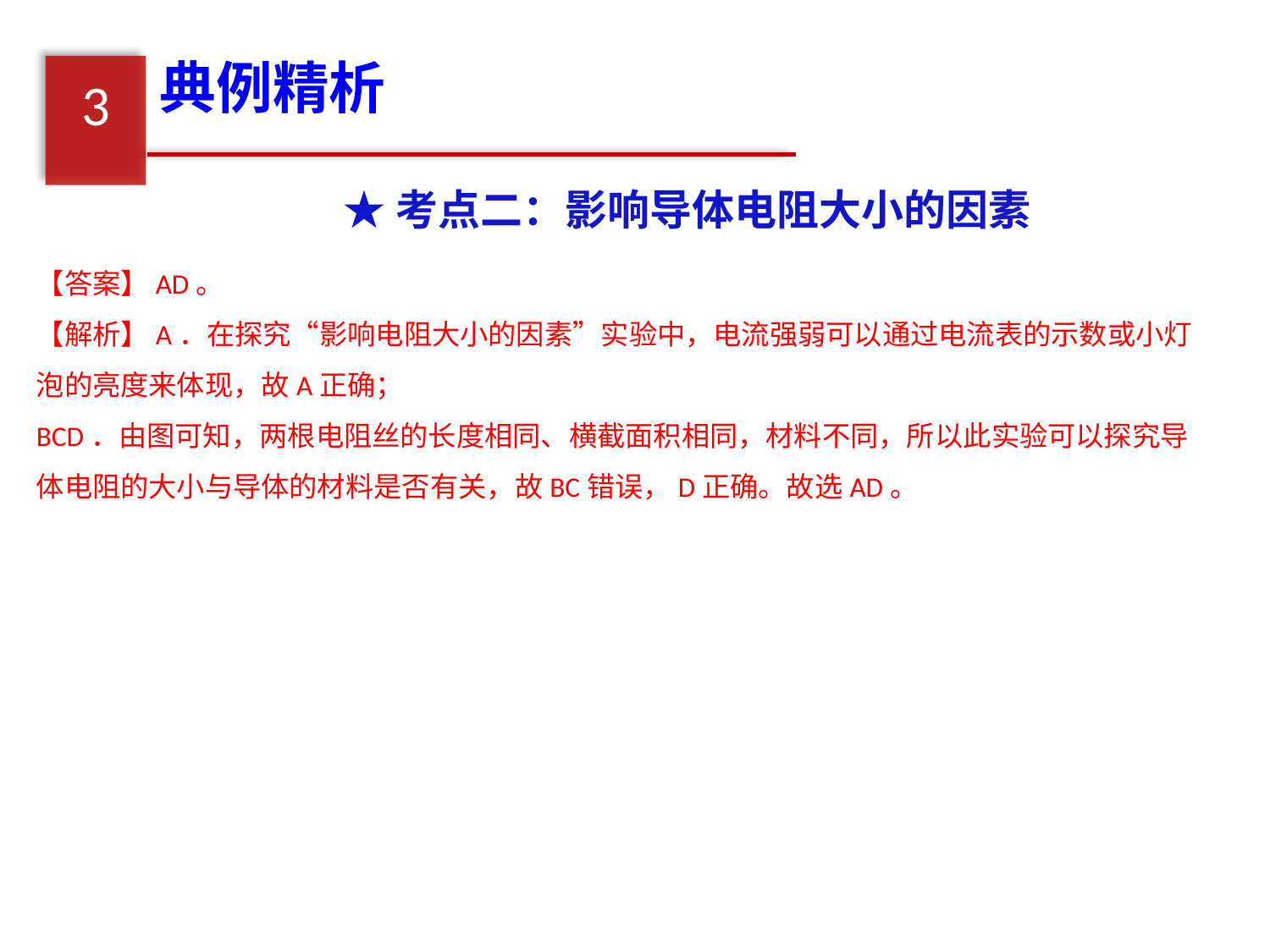

典例精析

3
★考点二：影响导体电阻大小的因素
【答案】AD。
【解析】A．在探究“影响电阻大小的因素”实验中，电流强弱可以通过电流表的示数或小灯泡的亮度来体现，故A正确；
BCD．由图可知，两根电阻丝的长度相同、横截面积相同，材料不同，所以此实验可以探究导体电阻的大小与导体的材料是否有关，故BC错误，D正确。故选AD。